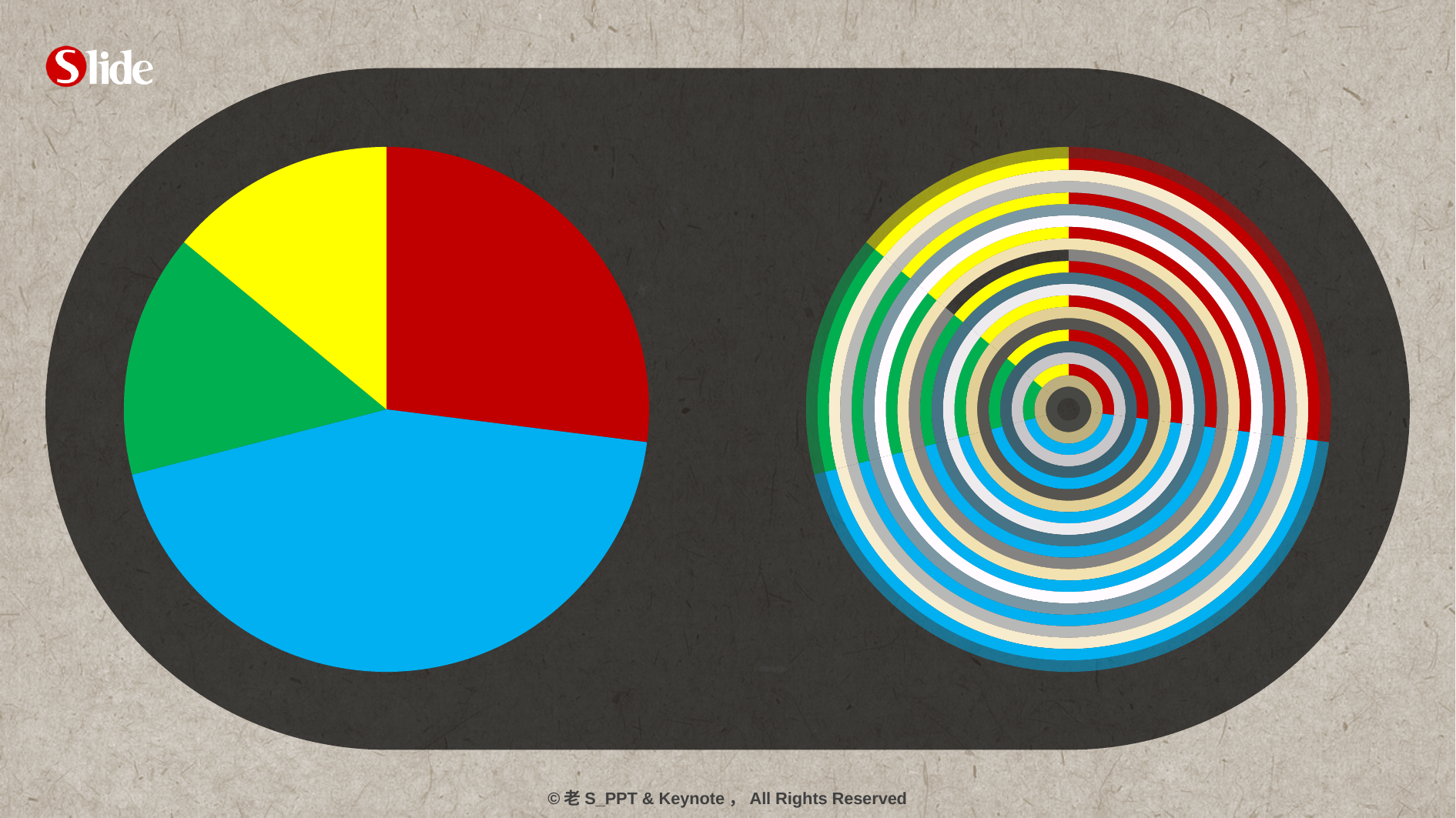

### Chart

| Category | 列1 | 列2 | 列3 | 列4 | 列5 | 列6 | 列7 | 列8 | 列9 | 列10 | 列11 | 列12 | 列13 | 列14 | 列15 | 列16 | 列17 | 列18 | 列19 | 列20 | 列21 | 列22 |
|---|---|---|---|---|---|---|---|---|---|---|---|---|---|---|---|---|---|---|---|---|---|---|
| A | 27.0 | 27.0 | 27.0 | 27.0 | 27.0 | 27.0 | 27.0 | 27.0 | 27.0 | 27.0 | 27.0 | 27.0 | 27.0 | 27.0 | 27.0 | 27.0 | 27.0 | 27.0 | 27.0 | 27.0 | 27.0 | 27.0 |
| B | 44.0 | 44.0 | 44.0 | 44.0 | 44.0 | 44.0 | 44.0 | 44.0 | 44.0 | 44.0 | 44.0 | 44.0 | 44.0 | 44.0 | 44.0 | 44.0 | 44.0 | 44.0 | 44.0 | 44.0 | 44.0 | 44.0 |
| C | 15.0 | 15.0 | 15.0 | 15.0 | 15.0 | 15.0 | 15.0 | 15.0 | 15.0 | 15.0 | 15.0 | 15.0 | 15.0 | 15.0 | 15.0 | 15.0 | 15.0 | 15.0 | 15.0 | 15.0 | 15.0 | 15.0 |
| D | 14.0 | 14.0 | 14.0 | 14.0 | 14.0 | 14.0 | 14.0 | 14.0 | 14.0 | 14.0 | 14.0 | 14.0 | 14.0 | 14.0 | 14.0 | 14.0 | 14.0 | 14.0 | 14.0 | 14.0 | 14.0 | 14.0 |

### Chart

| Category | 列2 | 列3 | 列4 | 列5 | 列6 | 列7 | 列8 | 列9 | 列10 | 列11 | 列12 | 列13 | 列14 | 列15 | 列16 | 列17 | 列18 | 列19 | 列20 | 列21 | 列22 | 列1 |
|---|---|---|---|---|---|---|---|---|---|---|---|---|---|---|---|---|---|---|---|---|---|---|
| A | 27.0 | 27.0 | 27.0 | 27.0 | 27.0 | 27.0 | 27.0 | 27.0 | 27.0 | 27.0 | 27.0 | 27.0 | 27.0 | 27.0 | 27.0 | 27.0 | 27.0 | 27.0 | 27.0 | 27.0 | 27.0 | 27.0 |
| B | 44.0 | 44.0 | 44.0 | 44.0 | 44.0 | 44.0 | 44.0 | 44.0 | 44.0 | 44.0 | 44.0 | 44.0 | 44.0 | 44.0 | 44.0 | 44.0 | 44.0 | 44.0 | 44.0 | 44.0 | 44.0 | 44.0 |
| C | 15.0 | 15.0 | 15.0 | 15.0 | 15.0 | 15.0 | 15.0 | 15.0 | 15.0 | 15.0 | 15.0 | 15.0 | 15.0 | 15.0 | 15.0 | 15.0 | 15.0 | 15.0 | 15.0 | 15.0 | 15.0 | 15.0 |
| D | 14.0 | 14.0 | 14.0 | 14.0 | 14.0 | 14.0 | 14.0 | 14.0 | 14.0 | 14.0 | 14.0 | 14.0 | 14.0 | 14.0 | 14.0 | 14.0 | 14.0 | 14.0 | 14.0 | 14.0 | 14.0 | 14.0 |